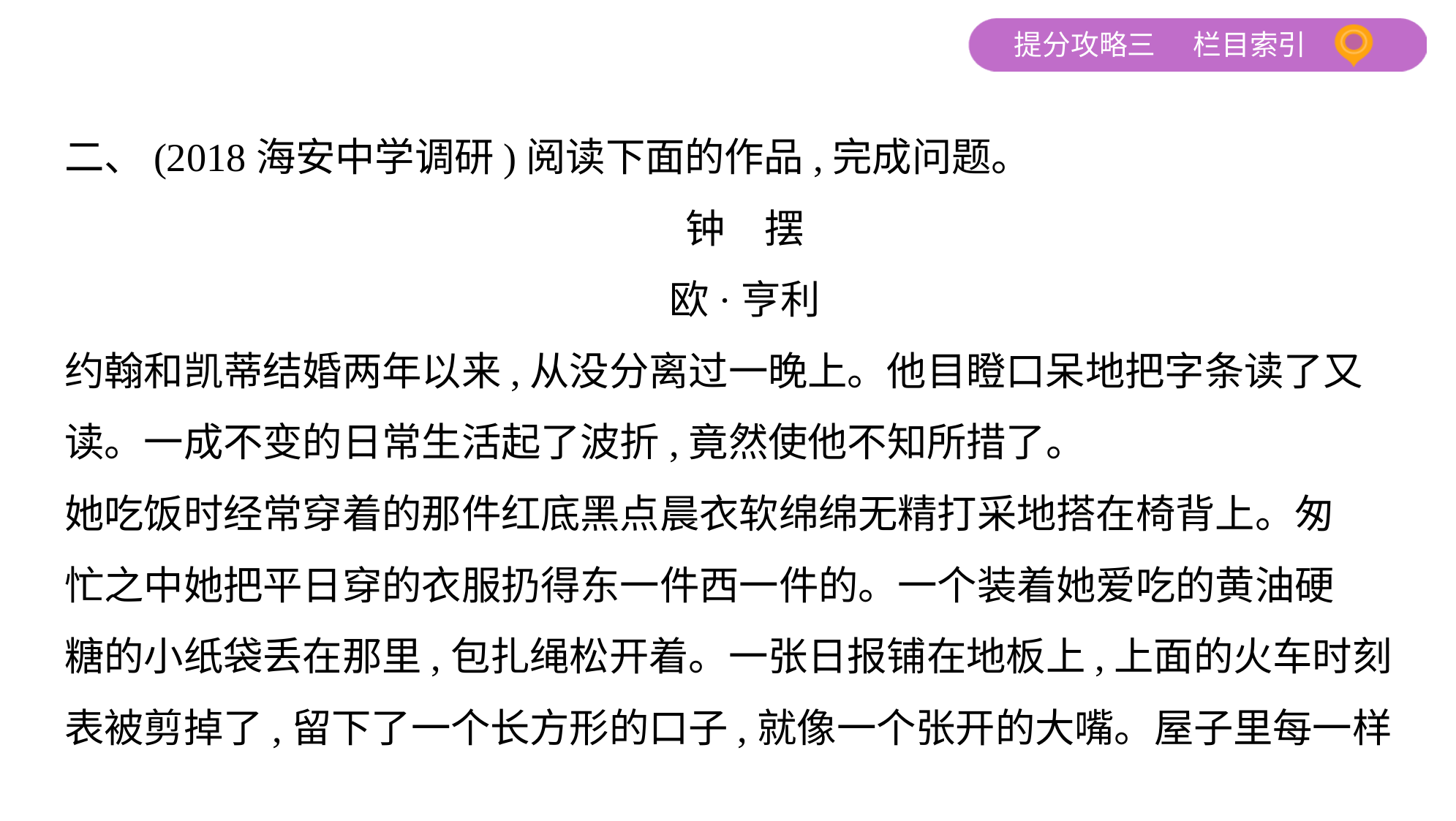

二、(2018海安中学调研)阅读下面的作品,完成问题。
钟　摆
欧·亨利
约翰和凯蒂结婚两年以来,从没分离过一晚上。他目瞪口呆地把字条读了又
读。一成不变的日常生活起了波折,竟然使他不知所措了。
她吃饭时经常穿着的那件红底黑点晨衣软绵绵无精打采地搭在椅背上。匆
忙之中她把平日穿的衣服扔得东一件西一件的。一个装着她爱吃的黄油硬
糖的小纸袋丢在那里,包扎绳松开着。一张日报铺在地板上,上面的火车时刻
表被剪掉了,留下了一个长方形的口子,就像一个张开的大嘴。屋子里每一样